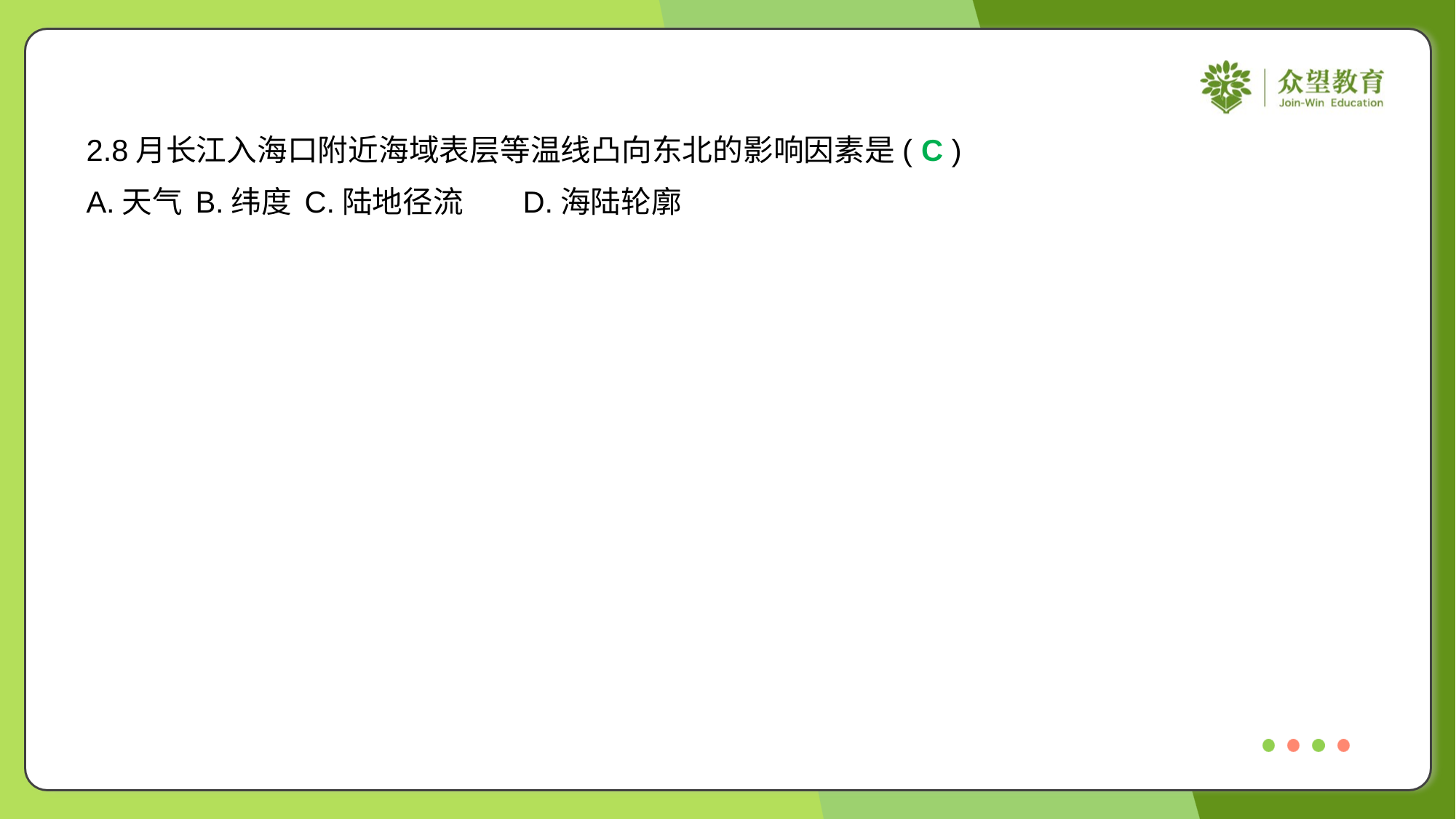

2.8月长江入海口附近海域表层等温线凸向东北的影响因素是(     )
C
A.天气	B.纬度	C.陆地径流	D.海陆轮廓